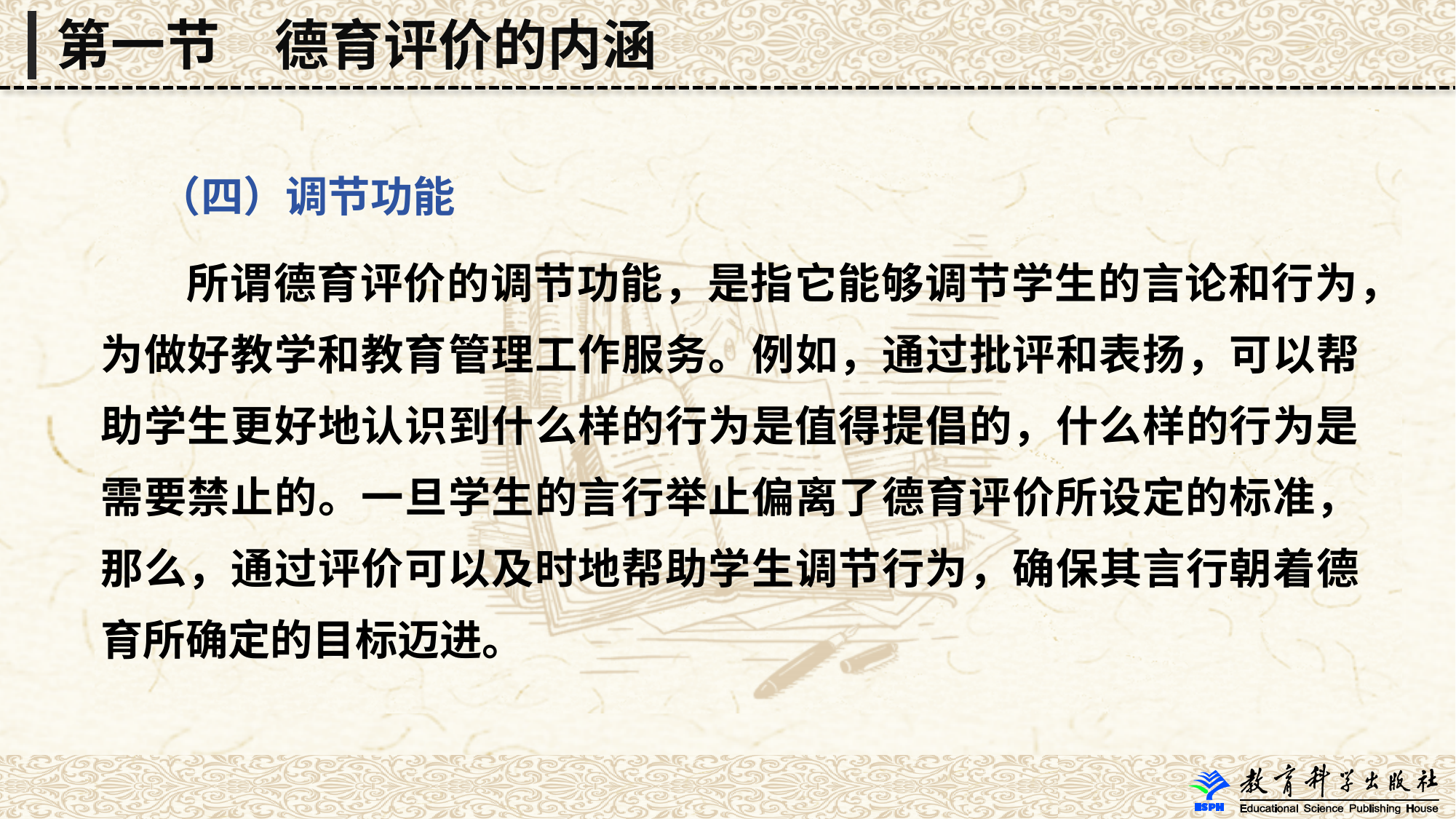

第一节　德育评价的内涵
      （四）调节功能

       所谓德育评价的调节功能，是指它能够调节学生的言论和行为，为做好教学和教育管理工作服务。例如，通过批评和表扬，可以帮助学生更好地认识到什么样的行为是值得提倡的，什么样的行为是需要禁止的。一旦学生的言行举止偏离了德育评价所设定的标准，那么，通过评价可以及时地帮助学生调节行为，确保其言行朝着德育所确定的目标迈进。